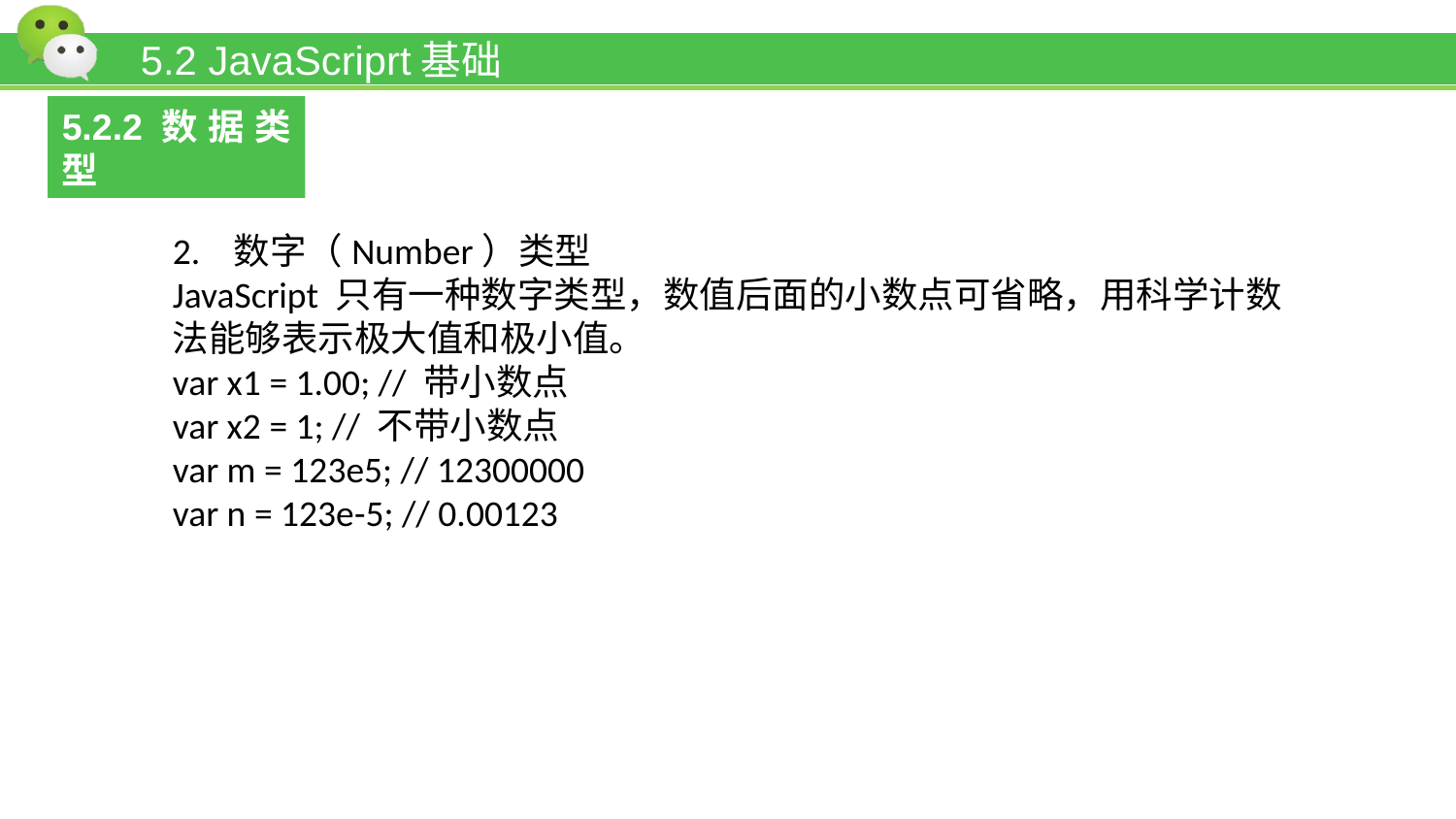

# 5.2 JavaScriprt基础
5.2.2数据类型
2.   数字（Number）类型
JavaScript 只有一种数字类型，数值后面的小数点可省略，用科学计数法能够表示极大值和极小值。
var x1 = 1.00; // 带小数点
var x2 = 1; // 不带小数点
var m = 123e5; // 12300000
var n = 123e-5; // 0.00123